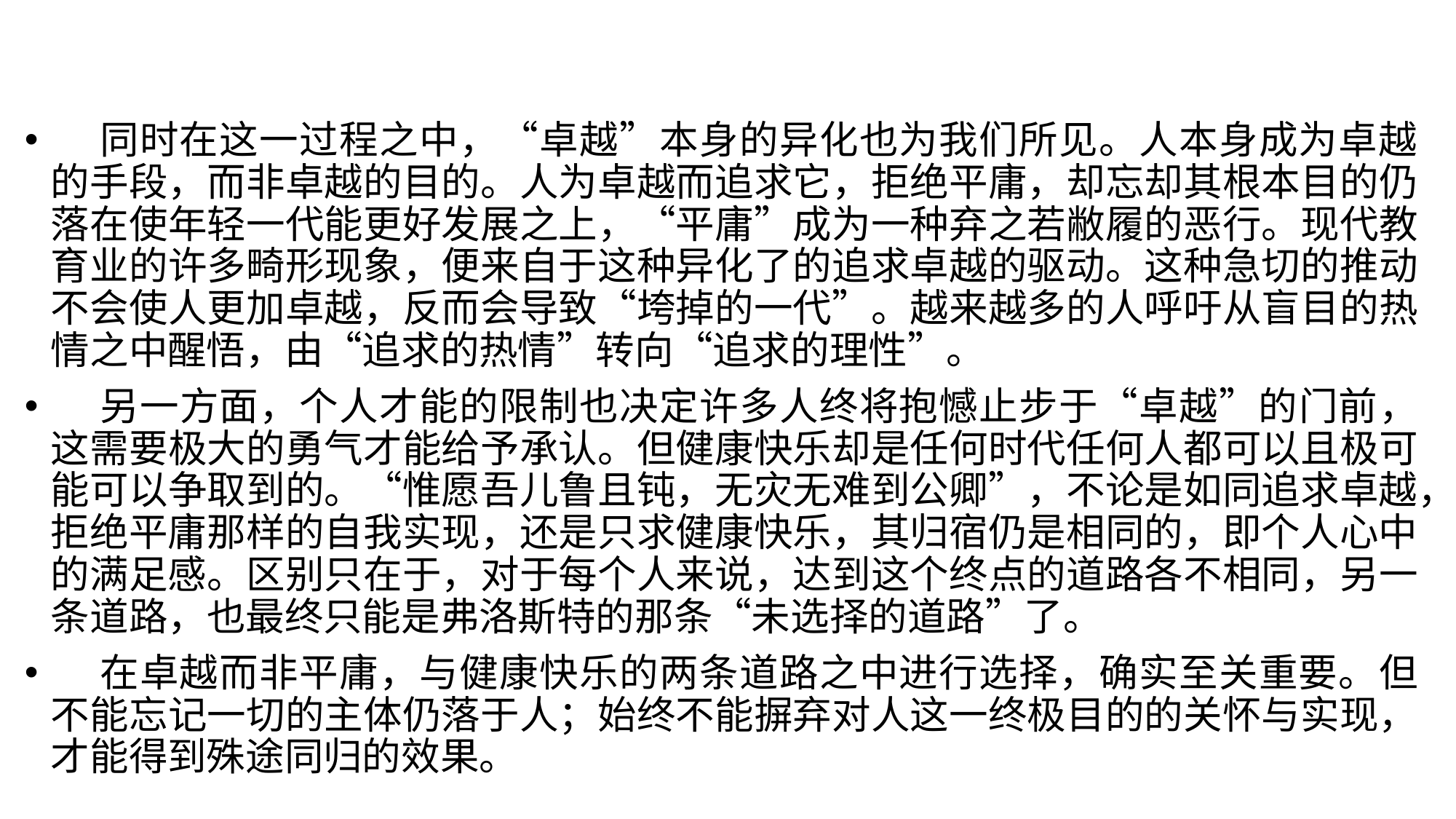

同时在这一过程之中，“卓越”本身的异化也为我们所见。人本身成为卓越的手段，而非卓越的目的。人为卓越而追求它，拒绝平庸，却忘却其根本目的仍落在使年轻一代能更好发展之上，“平庸”成为一种弃之若敝履的恶行。现代教育业的许多畸形现象，便来自于这种异化了的追求卓越的驱动。这种急切的推动不会使人更加卓越，反而会导致“垮掉的一代”。越来越多的人呼吁从盲目的热情之中醒悟，由“追求的热情”转向“追求的理性”。
    另一方面，个人才能的限制也决定许多人终将抱憾止步于“卓越”的门前，这需要极大的勇气才能给予承认。但健康快乐却是任何时代任何人都可以且极可能可以争取到的。“惟愿吾儿鲁且钝，无灾无难到公卿”，不论是如同追求卓越，拒绝平庸那样的自我实现，还是只求健康快乐，其归宿仍是相同的，即个人心中的满足感。区别只在于，对于每个人来说，达到这个终点的道路各不相同，另一条道路，也最终只能是弗洛斯特的那条“未选择的道路”了。
    在卓越而非平庸，与健康快乐的两条道路之中进行选择，确实至关重要。但不能忘记一切的主体仍落于人；始终不能摒弃对人这一终极目的的关怀与实现，才能得到殊途同归的效果。